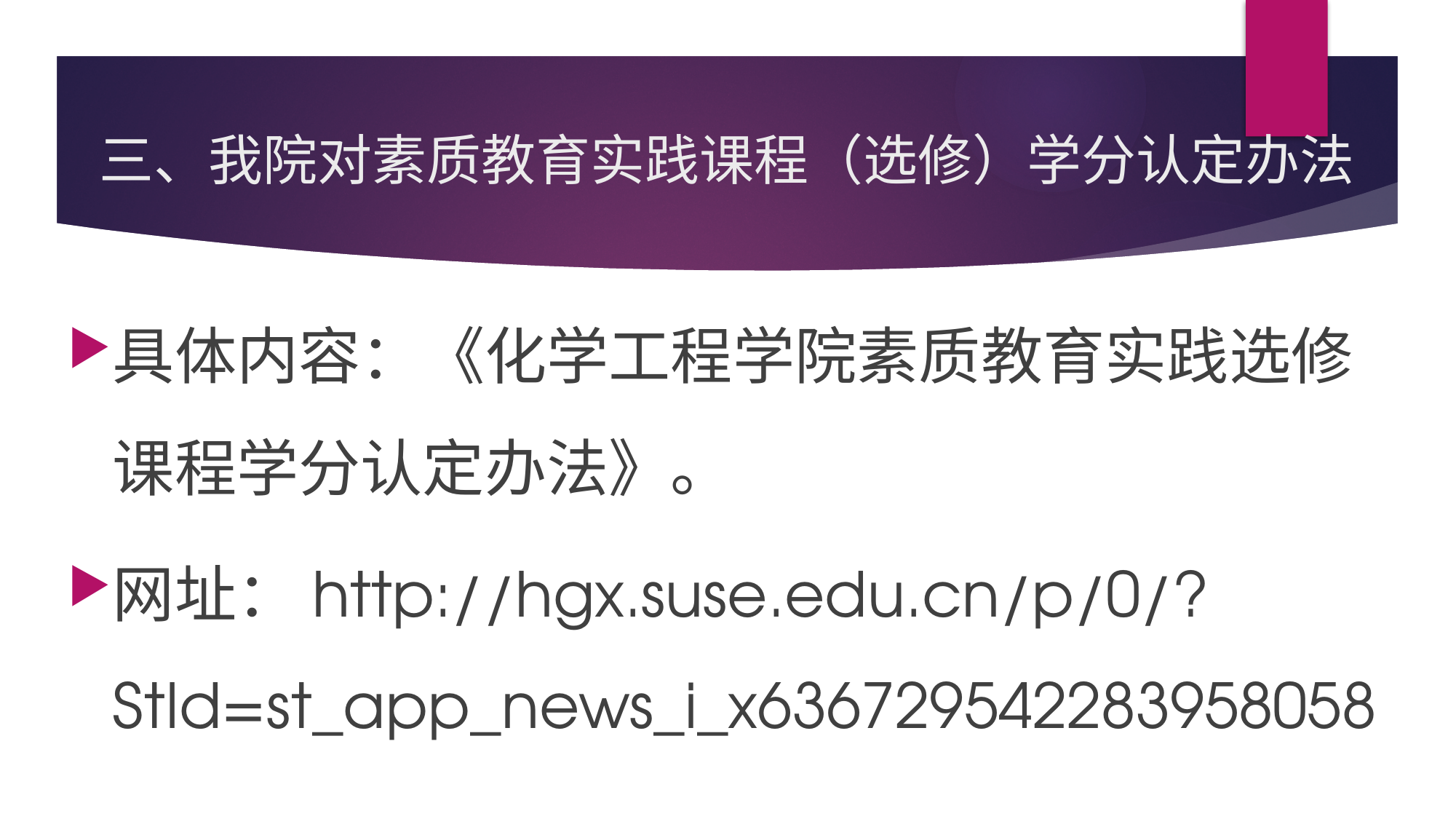

# 三、我院对素质教育实践课程（选修）学分认定办法
具体内容：《化学工程学院素质教育实践选修课程学分认定办法》。
网址：http://hgx.suse.edu.cn/p/0/?StId=st_app_news_i_x636729542283958058